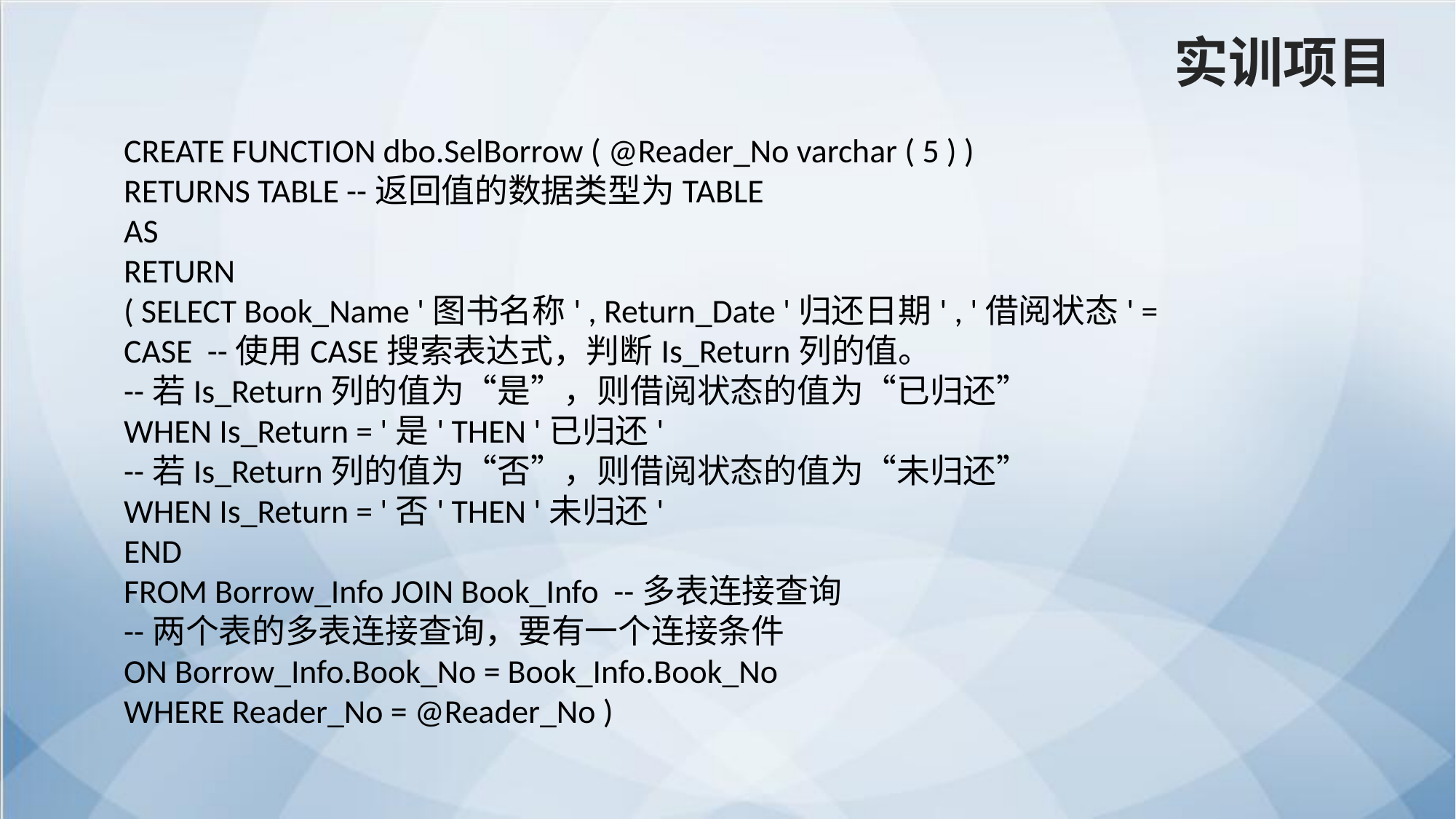

实训项目
CREATE FUNCTION dbo.SelBorrow ( @Reader_No varchar ( 5 ) )
RETURNS TABLE --返回值的数据类型为TABLE
AS
RETURN
( SELECT Book_Name '图书名称' , Return_Date '归还日期' , '借阅状态' =
CASE  --使用CASE搜索表达式，判断Is_Return列的值。
--若Is_Return列的值为“是”，则借阅状态的值为“已归还”
WHEN Is_Return = '是' THEN '已归还'
--若Is_Return列的值为“否”，则借阅状态的值为“未归还”
WHEN Is_Return = '否' THEN '未归还'
END
FROM Borrow_Info JOIN Book_Info  --多表连接查询
--两个表的多表连接查询，要有一个连接条件
ON Borrow_Info.Book_No = Book_Info.Book_No
WHERE Reader_No = @Reader_No )